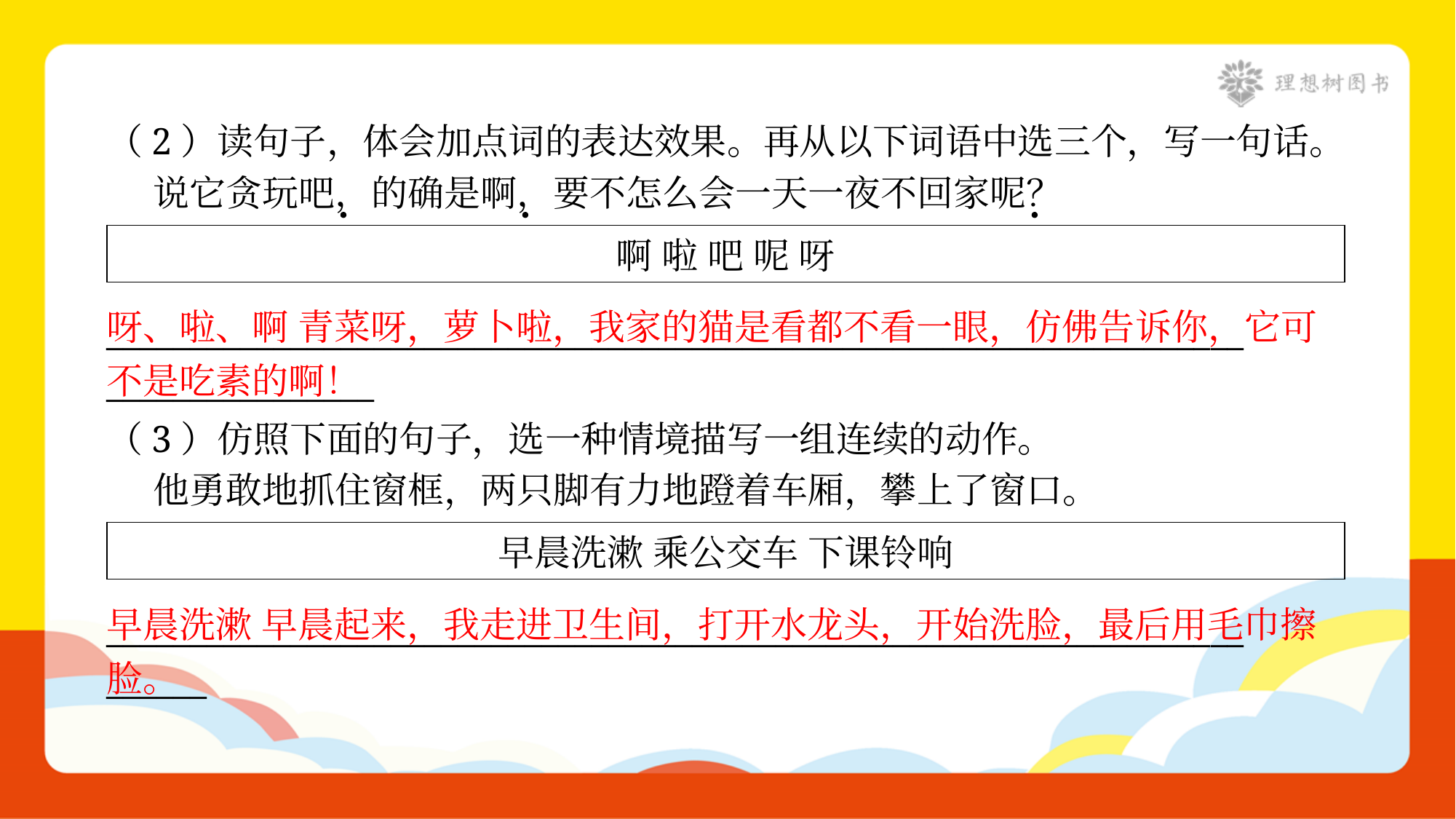

（2）读句子，体会加点词的表达效果。再从以下词语中选三个，写一句话。
    说它贪玩吧，的确是啊，要不怎么会一天一夜不回家呢？

| 啊 啦 吧 呢 呀 |
| --- |
呀、啦、啊 青菜呀，萝卜啦，我家的猫是看都不看一眼，仿佛告诉你，它可不是吃素的啊！
____________________________________________________________________
________________
（3）仿照下面的句子，选一种情境描写一组连续的动作。
    他勇敢地抓住窗框，两只脚有力地蹬着车厢，攀上了窗口。
| 早晨洗漱 乘公交车 下课铃响 |
| --- |
早晨洗漱 早晨起来，我走进卫生间，打开水龙头，开始洗脸，最后用毛巾擦脸。
____________________________________________________________________
______